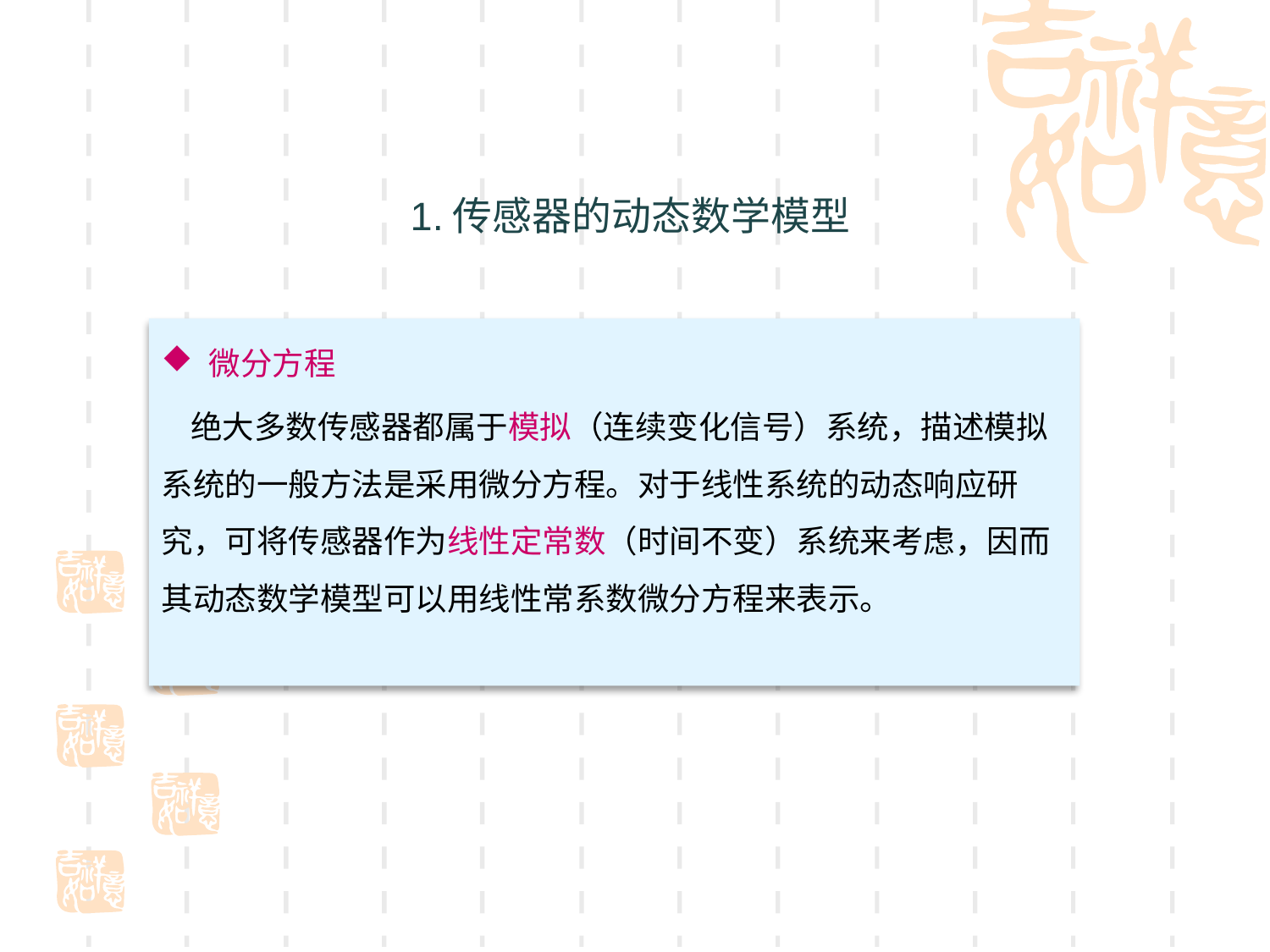

# 1.传感器的动态数学模型
微分方程
   绝大多数传感器都属于模拟（连续变化信号）系统，描述模拟系统的一般方法是采用微分方程。对于线性系统的动态响应研究，可将传感器作为线性定常数（时间不变）系统来考虑，因而其动态数学模型可以用线性常系数微分方程来表示。
14